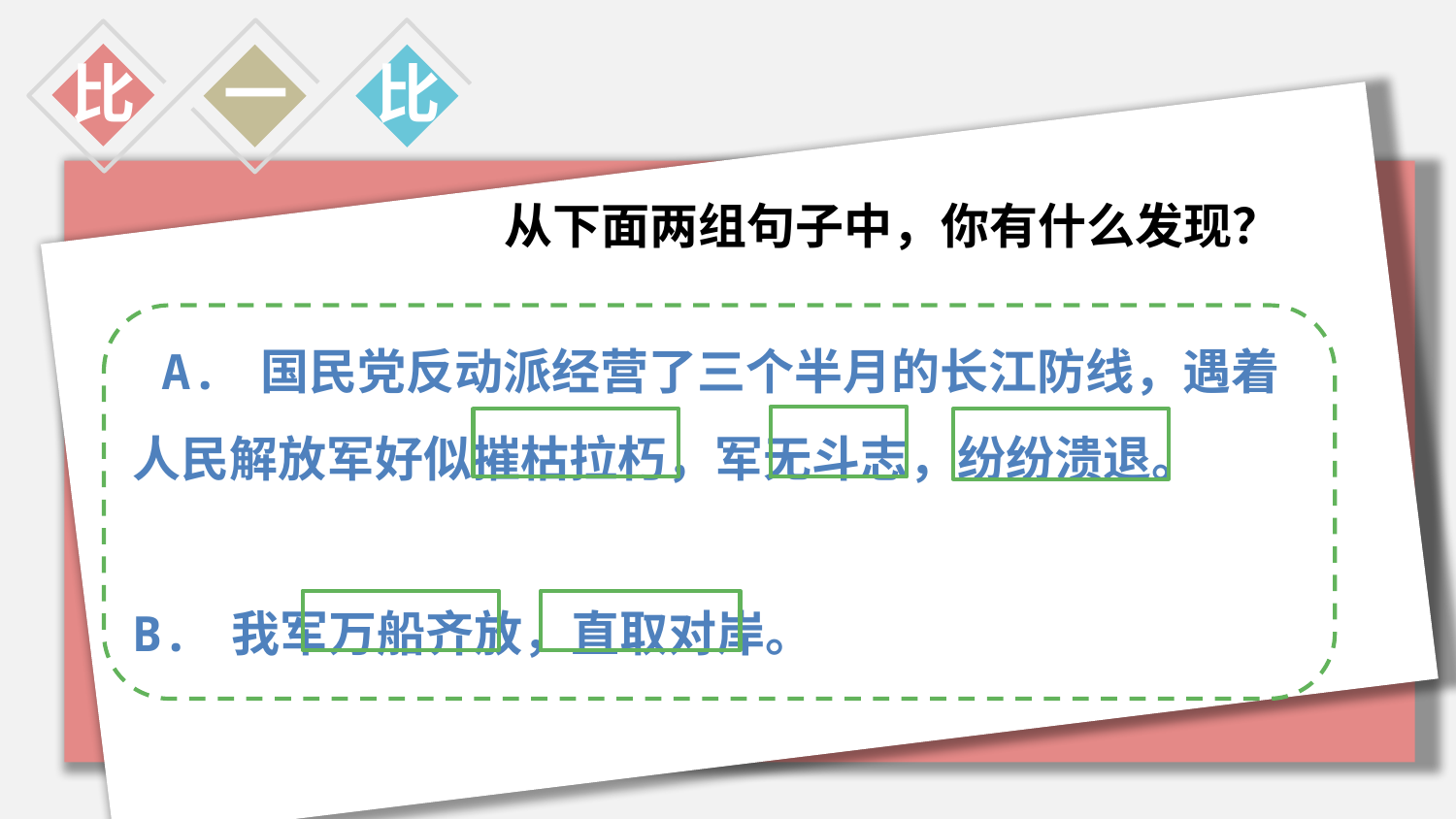

比
一
比
  从下面两组句子中，你有什么发现？

 A. 国民党反动派经营了三个半月的长江防线，遇着人民解放军好似摧枯拉朽，军无斗志，纷纷溃退。

B. 我军万船齐放，直取对岸。